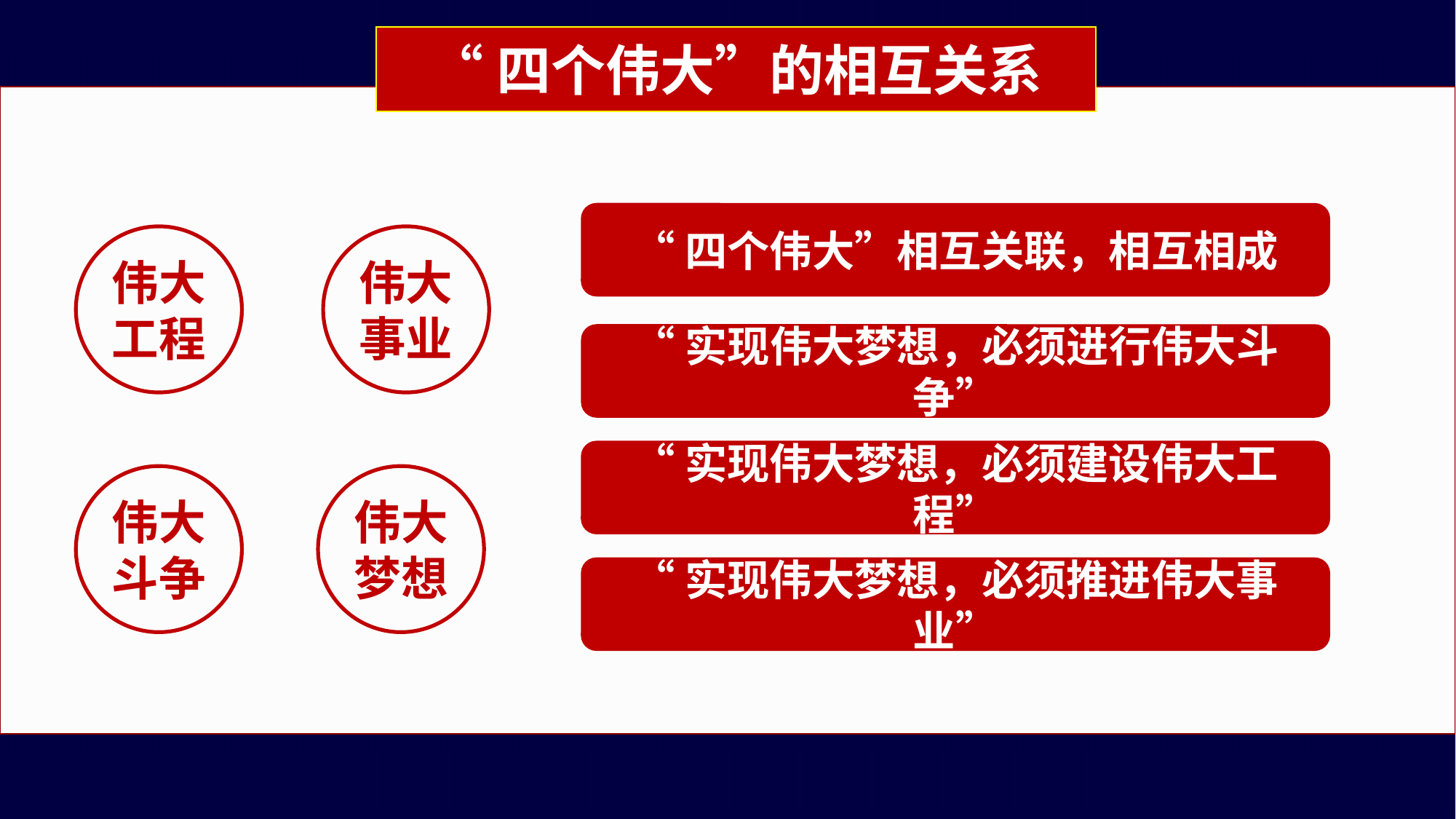

“四个伟大”的相互关系
“四个伟大”相互关联，相互相成
伟大
工程
伟大
事业
“实现伟大梦想，必须进行伟大斗争”
“实现伟大梦想，必须建设伟大工程”
伟大
斗争
伟大
梦想
“实现伟大梦想，必须推进伟大事业”